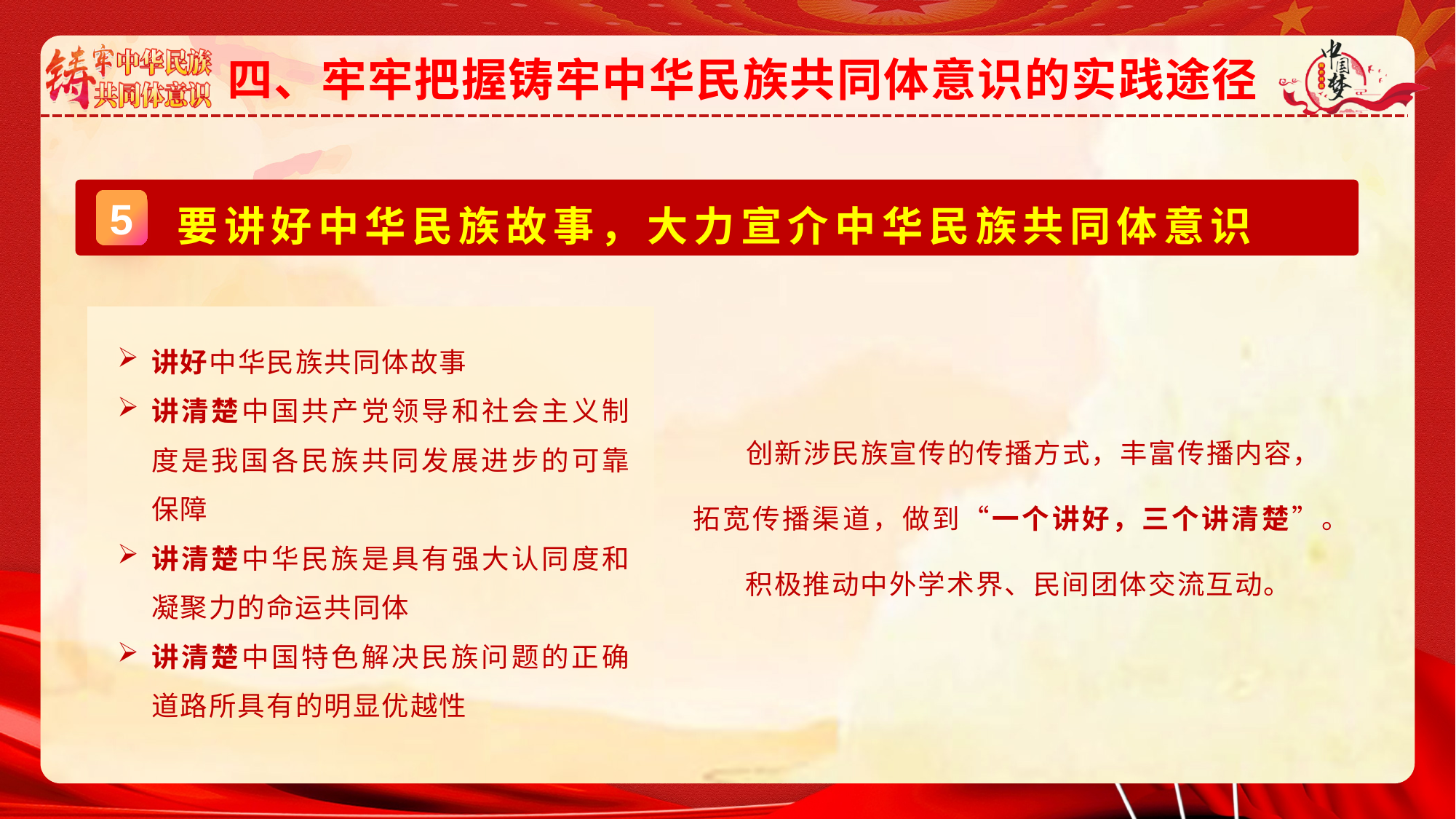

四、牢牢把握铸牢中华民族共同体意识的实践途径

要讲好中华民族故事，大力宣介中华民族共同体意识
5

讲好中华民族共同体故事
讲清楚中国共产党领导和社会主义制度是我国各民族共同发展进步的可靠保障
讲清楚中华民族是具有强大认同度和凝聚力的命运共同体
讲清楚中国特色解决民族问题的正确道路所具有的明显优越性
      创新涉民族宣传的传播方式，丰富传播内容，拓宽传播渠道，做到“一个讲好，三个讲清楚”。
      积极推动中外学术界、民间团体交流互动。